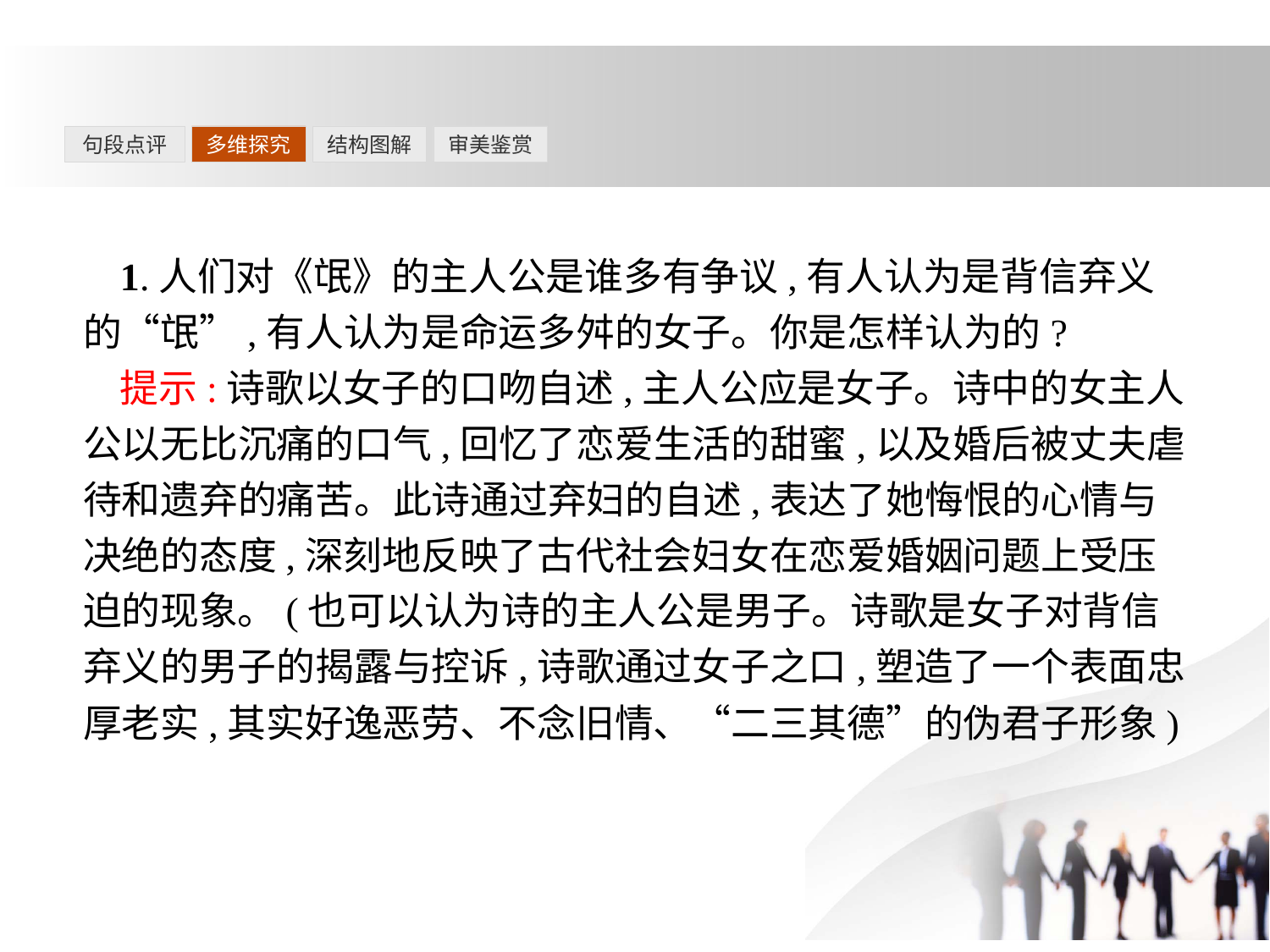

句段点评
多维探究
结构图解
审美鉴赏
1.人们对《氓》的主人公是谁多有争议,有人认为是背信弃义的“氓”,有人认为是命运多舛的女子。你是怎样认为的?
提示:诗歌以女子的口吻自述,主人公应是女子。诗中的女主人公以无比沉痛的口气,回忆了恋爱生活的甜蜜,以及婚后被丈夫虐待和遗弃的痛苦。此诗通过弃妇的自述,表达了她悔恨的心情与决绝的态度,深刻地反映了古代社会妇女在恋爱婚姻问题上受压迫的现象。(也可以认为诗的主人公是男子。诗歌是女子对背信弃义的男子的揭露与控诉,诗歌通过女子之口,塑造了一个表面忠厚老实,其实好逸恶劳、不念旧情、“二三其德”的伪君子形象)